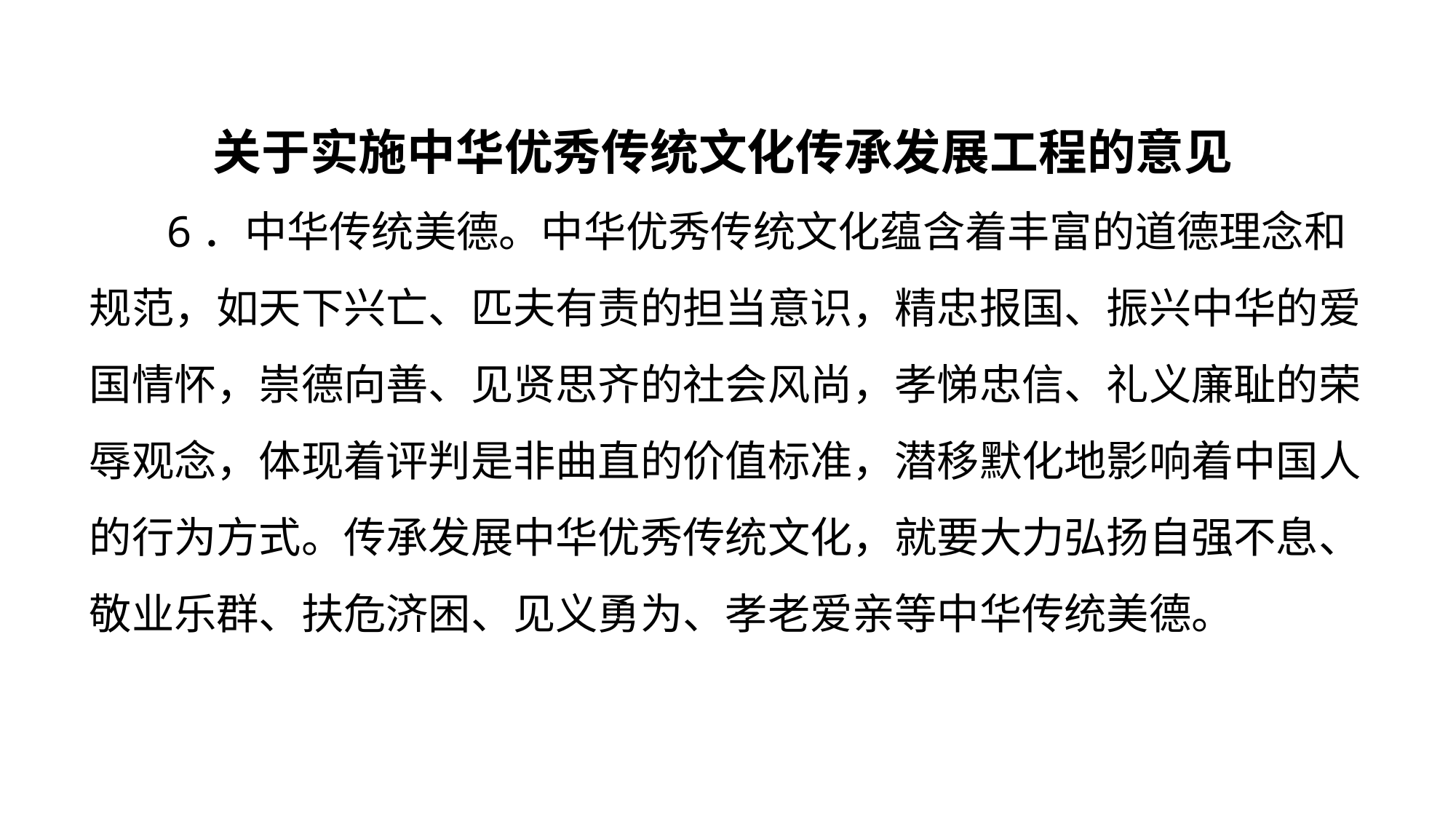

关于实施中华优秀传统文化传承发展工程的意见
        6．中华传统美德。中华优秀传统文化蕴含着丰富的道德理念和规范，如天下兴亡、匹夫有责的担当意识，精忠报国、振兴中华的爱国情怀，崇德向善、见贤思齐的社会风尚，孝悌忠信、礼义廉耻的荣辱观念，体现着评判是非曲直的价值标准，潜移默化地影响着中国人的行为方式。传承发展中华优秀传统文化，就要大力弘扬自强不息、敬业乐群、扶危济困、见义勇为、孝老爱亲等中华传统美德。